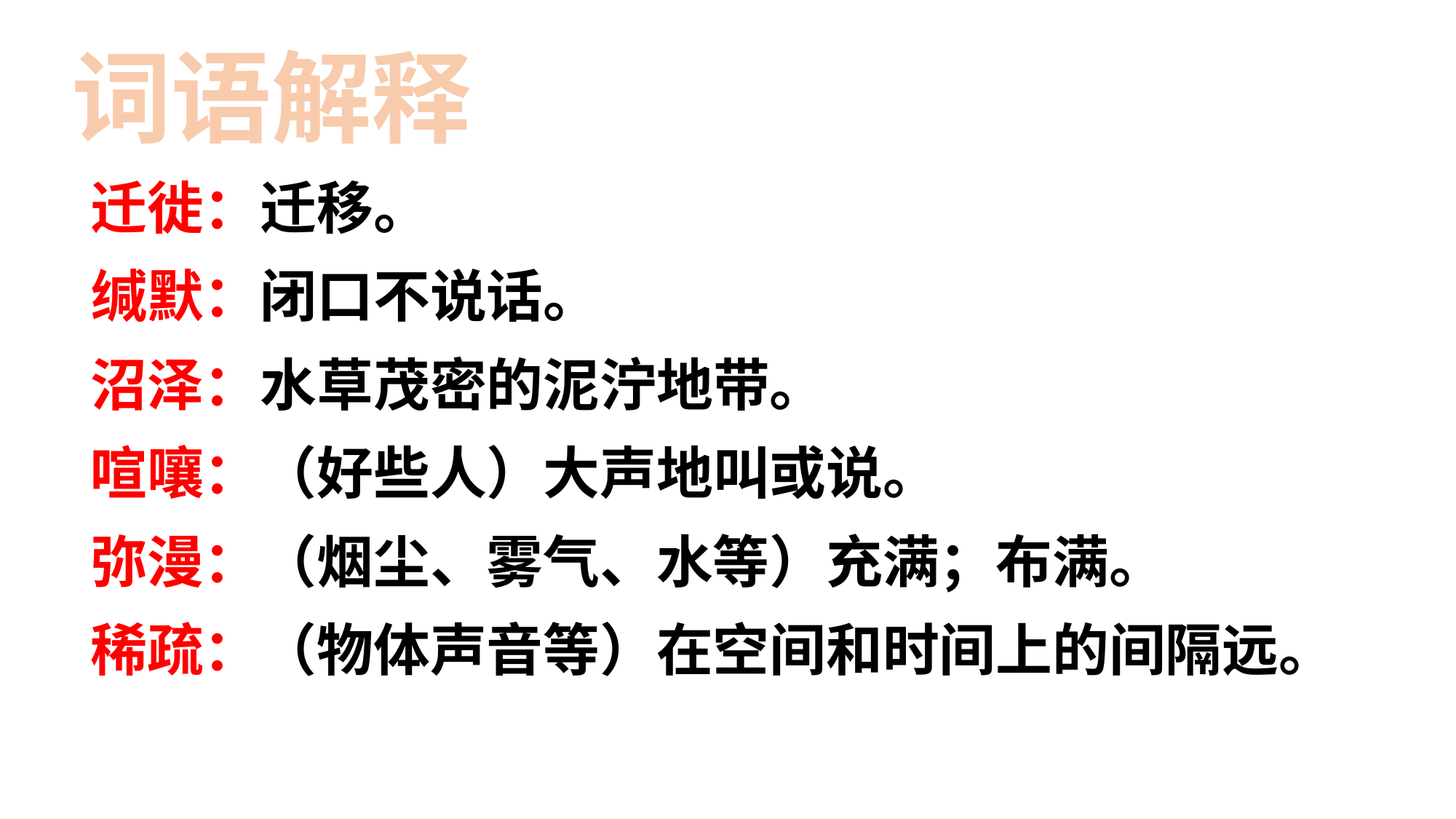

词语解释
迁徙：迁移。
缄默：闭口不说话。
沼泽：水草茂密的泥泞地带。
喧嚷：（好些人）大声地叫或说。
弥漫：（烟尘、雾气、水等）充满；布满。
稀疏：（物体声音等）在空间和时间上的间隔远。